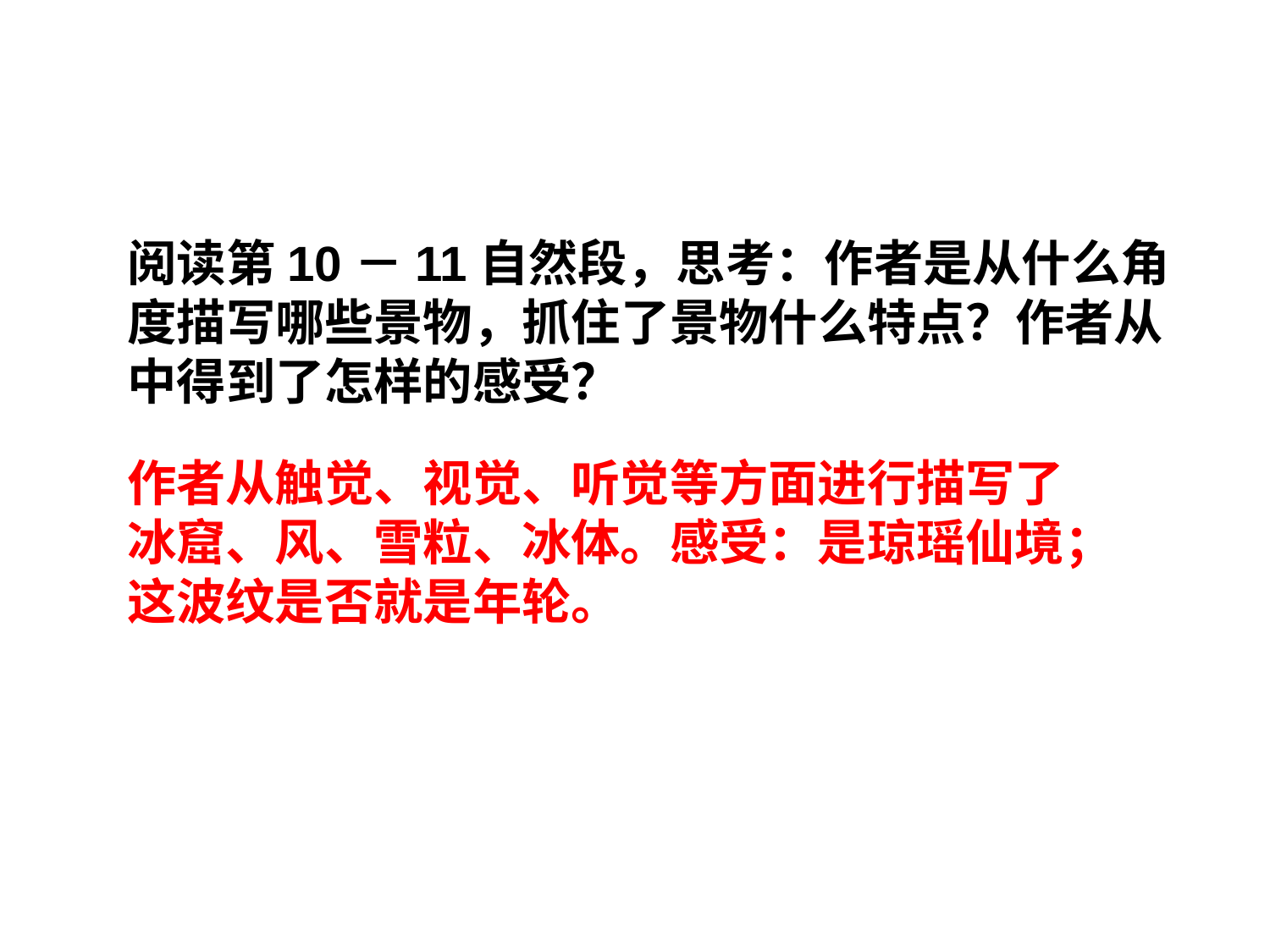

阅读第10－11自然段，思考：作者是从什么角度描写哪些景物，抓住了景物什么特点？作者从中得到了怎样的感受？
作者从触觉、视觉、听觉等方面进行描写了冰窟、风、雪粒、冰体。感受：是琼瑶仙境；这波纹是否就是年轮。